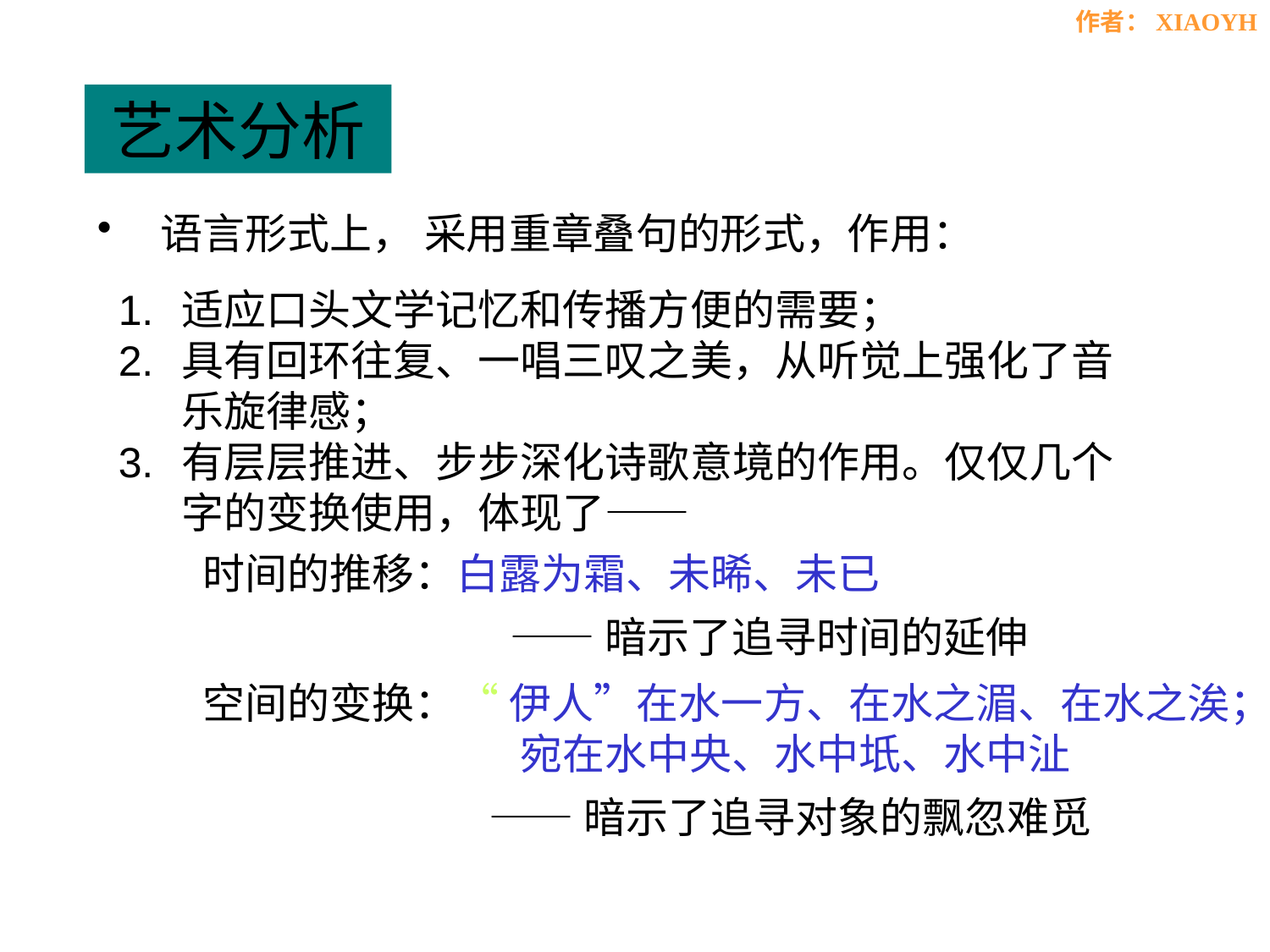

艺术分析
语言形式上， 采用重章叠句的形式，作用：
适应口头文学记忆和传播方便的需要；
具有回环往复、一唱三叹之美，从听觉上强化了音乐旋律感；
有层层推进、步步深化诗歌意境的作用。仅仅几个字的变换使用，体现了——
时间的推移：
白露为霜、未晞、未已
——暗示了追寻时间的延伸
空间的变换：
“伊人”在水一方、在水之湄、在水之涘；宛在水中央、水中坁、水中沚
——暗示了追寻对象的飘忽难觅